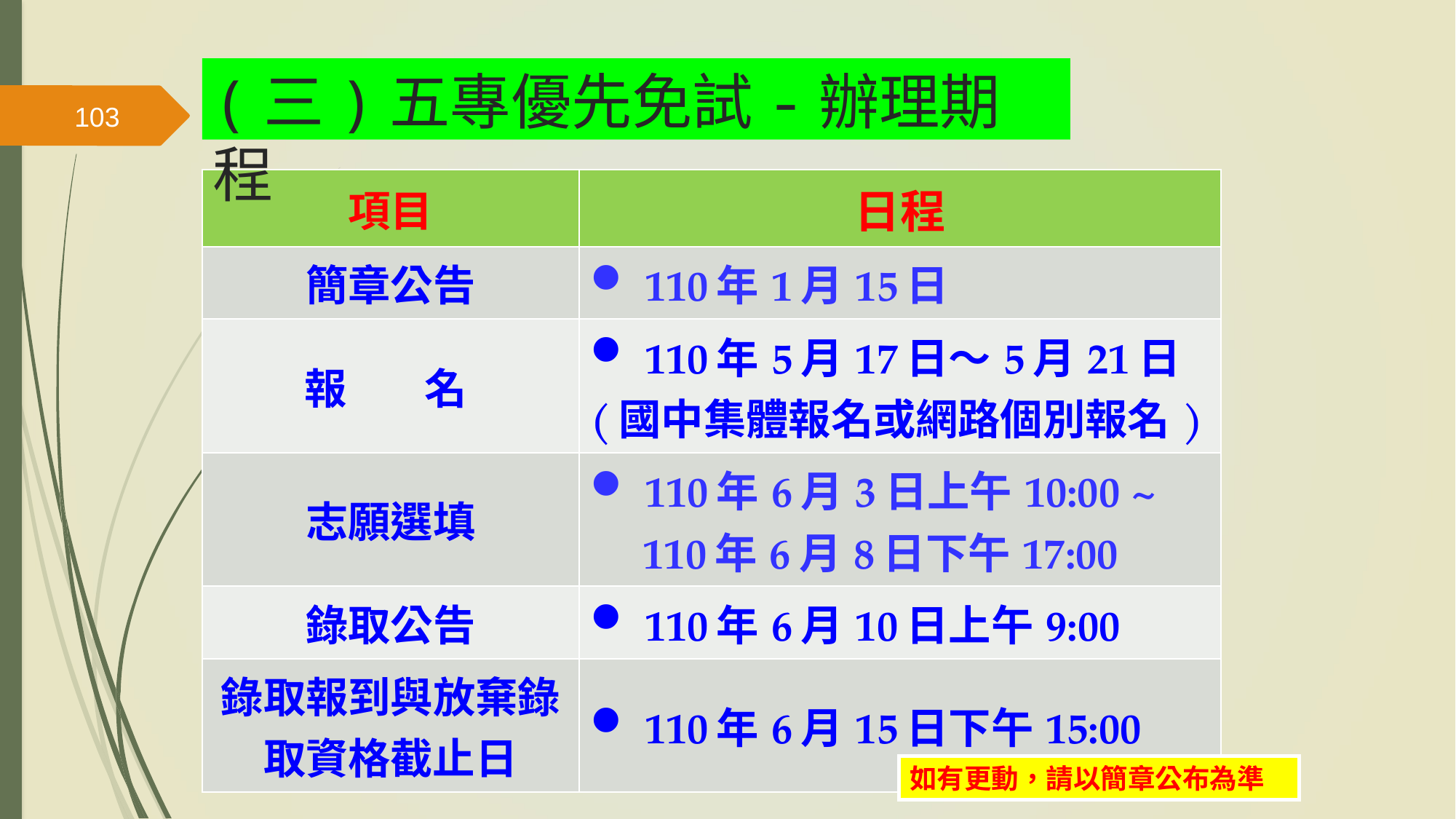

(三)五專優先免試-辦理期程
103
| 項目 | 日程 |
| --- | --- |
| 簡章公告 | 110年1月15日 |
| 報 名 | 110年5月17日～5月21日 (國中集體報名或網路個別報名) |
| 志願選填 | 110年6月3日上午10:00 ~ 110年6月8日下午17:00 |
| 錄取公告 | 110年6月10日上午9:00 |
| 錄取報到與放棄錄取資格截止日 | 110年6月15日下午15:00 |
如有更動，請以簡章公布為準